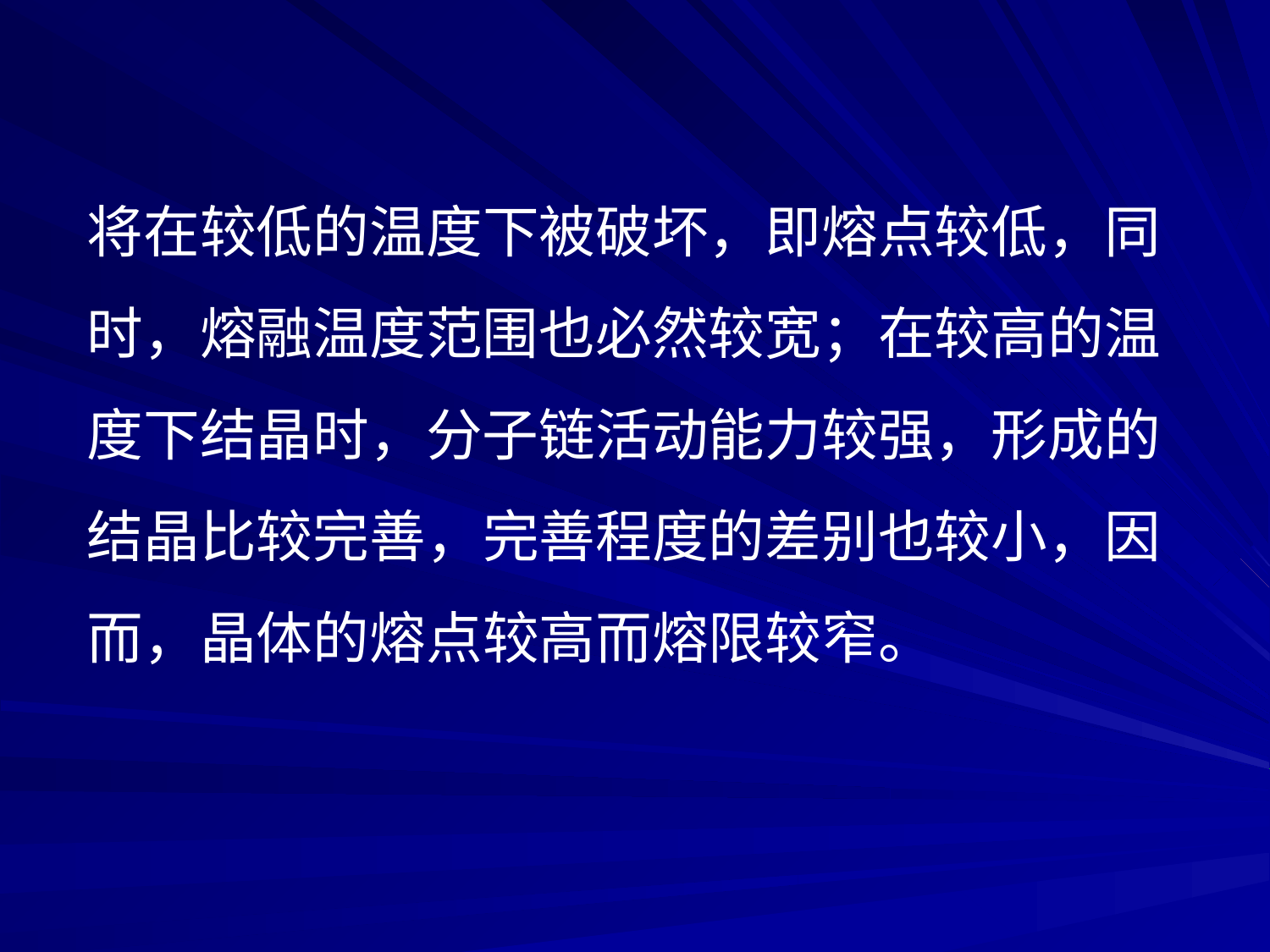

将在较低的温度下被破坏，即熔点较低，同
时，熔融温度范围也必然较宽；在较高的温
度下结晶时，分子链活动能力较强，形成的
结晶比较完善，完善程度的差别也较小，因
而，晶体的熔点较高而熔限较窄。